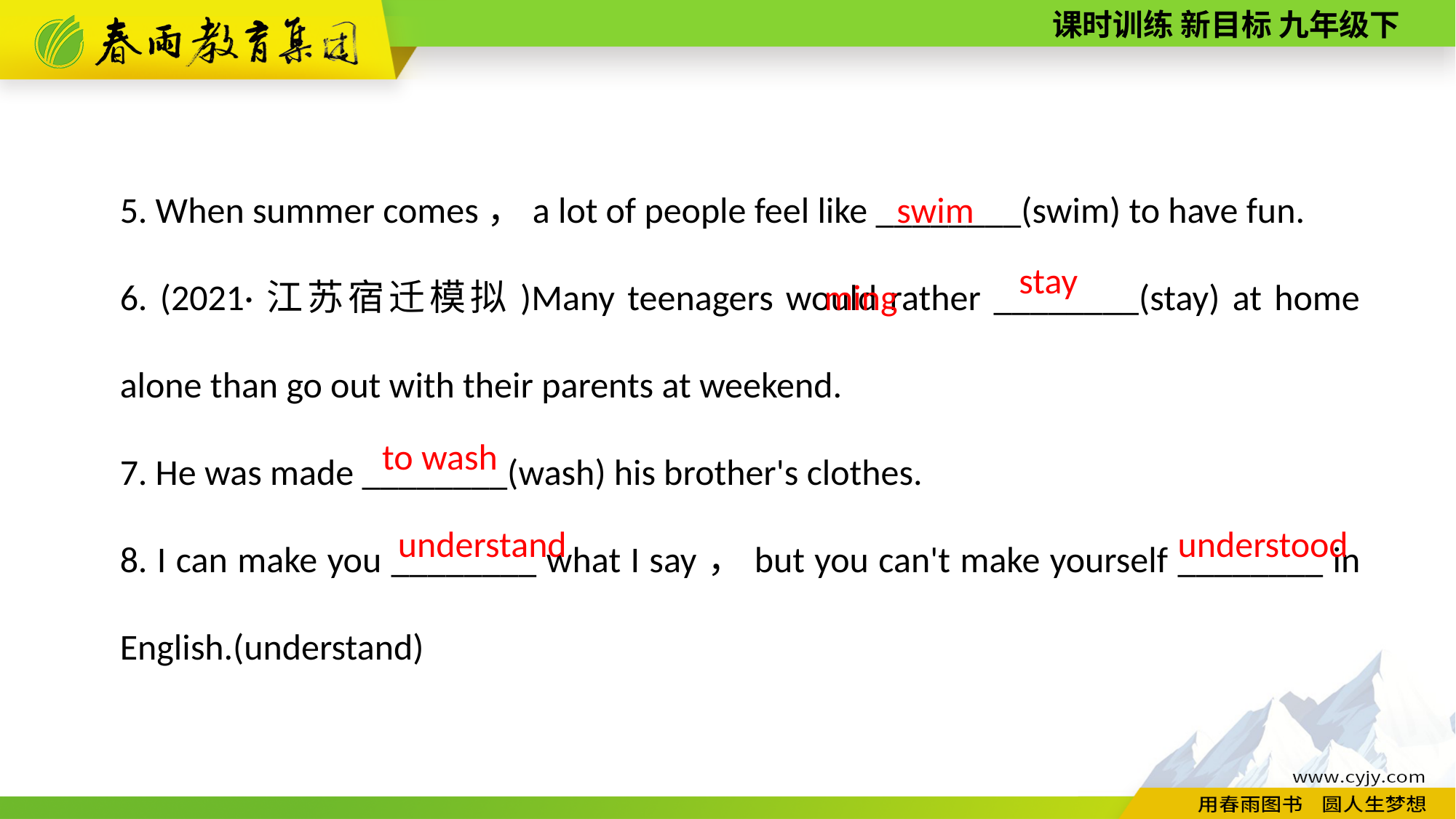

5. When summer comes，a lot of people feel like ________(swim) to have fun.
6. (2021·江苏宿迁模拟)Many teenagers would rather ________(stay) at home alone than go out with their parents at weekend.
7. He was made ________(wash) his brother's clothes.
8. I can make you ________ what I say，but you can't make yourself ________ in English.(understand)
swimming
stay
to wash
understand
understood